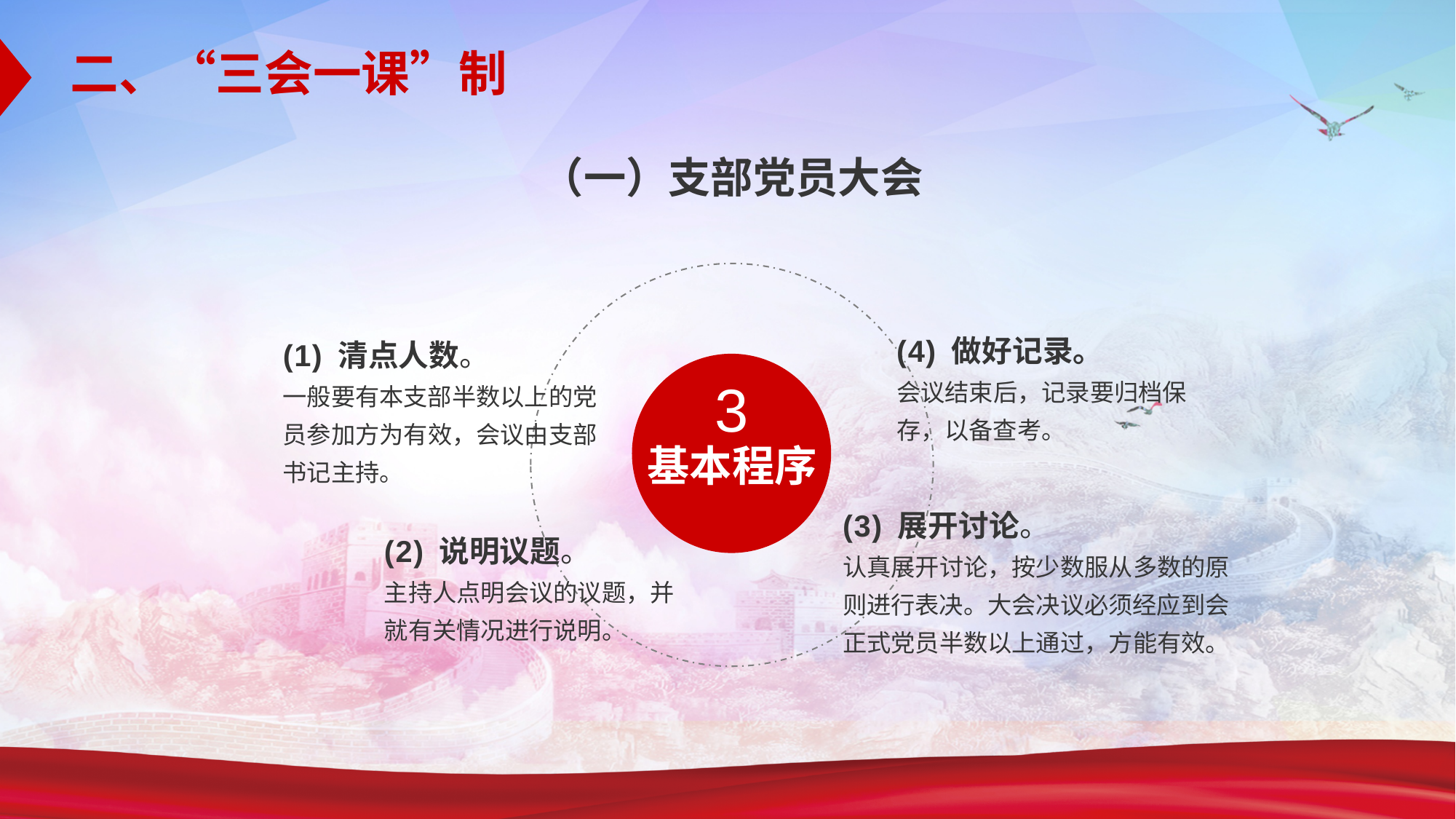

二、“三会一课”制

（一）支部党员大会

 做好记录。
会议结束后，记录要归档保存，以备查考。
 清点人数。
一般要有本支部半数以上的党员参加方为有效，会议由支部书记主持。

3
基本程序
 展开讨论。
认真展开讨论，按少数服从多数的原则进行表决。大会决议必须经应到会正式党员半数以上通过，方能有效。
 说明议题。
主持人点明会议的议题，并就有关情况进行说明。